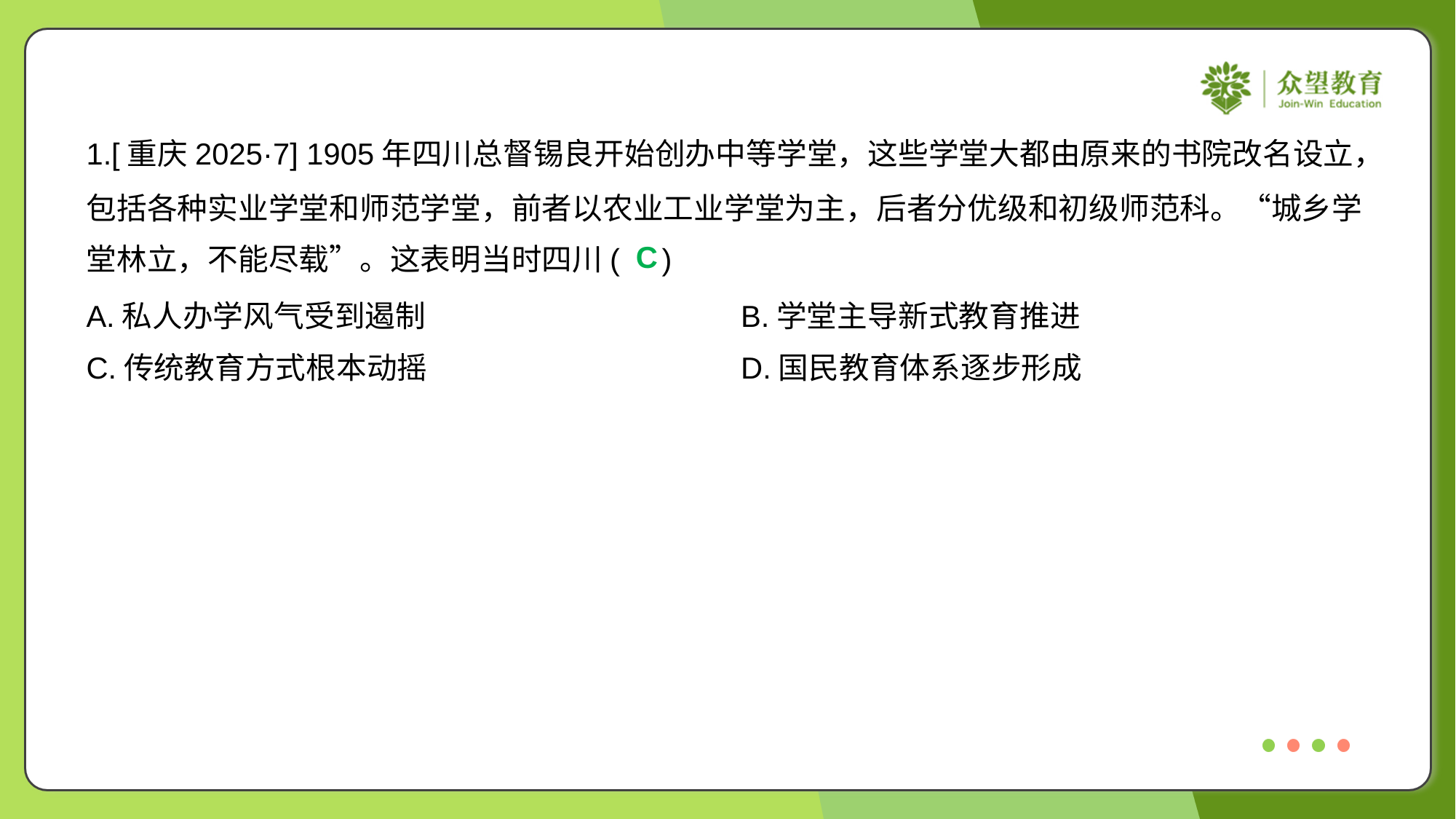

1.[重庆2025·7] 1905年四川总督锡良开始创办中等学堂，这些学堂大都由原来的书院改名设立，
包括各种实业学堂和师范学堂，前者以农业工业学堂为主，后者分优级和初级师范科。“城乡学
堂林立，不能尽载”。这表明当时四川(     )
C
A.私人办学风气受到遏制	B.学堂主导新式教育推进
C.传统教育方式根本动摇	D.国民教育体系逐步形成